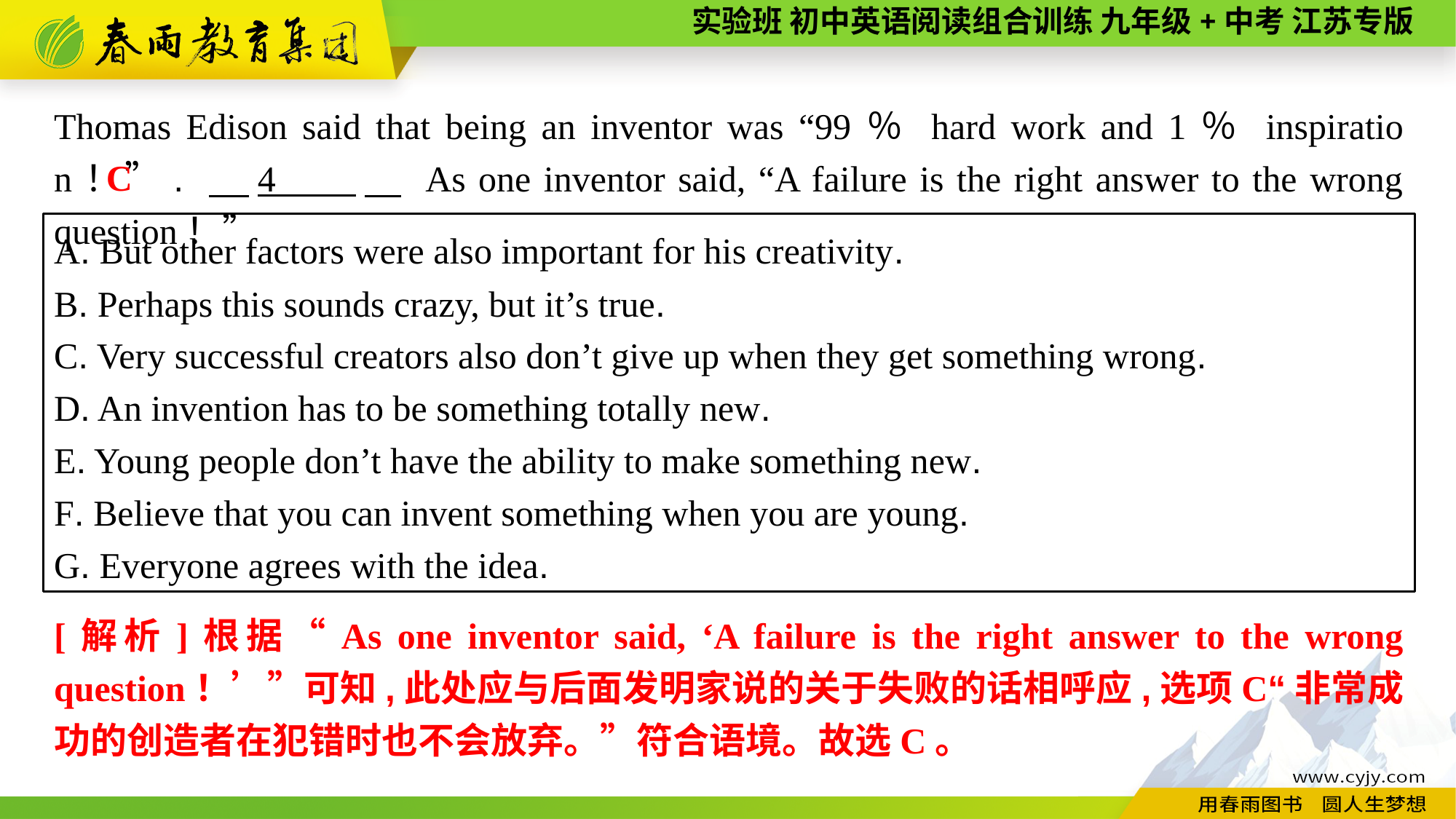

Thomas Edison said that being an inventor was “99％ hard work and 1％ inspiration！”. 　4      　 As one inventor said, “A failure is the right answer to the wrong question！”
C
A. But other factors were also important for his creativity.
B. Perhaps this sounds crazy, but it’s true.
C. Very successful creators also don’t give up when they get something wrong.
D. An invention has to be something totally new.
E. Young people don’t have the ability to make something new.
F. Believe that you can invent something when you are young.
G. Everyone agrees with the idea.
[解析]根据“As one inventor said, ‘A failure is the right answer to the wrong question！’”可知,此处应与后面发明家说的关于失败的话相呼应,选项C“非常成功的创造者在犯错时也不会放弃。”符合语境。故选C。